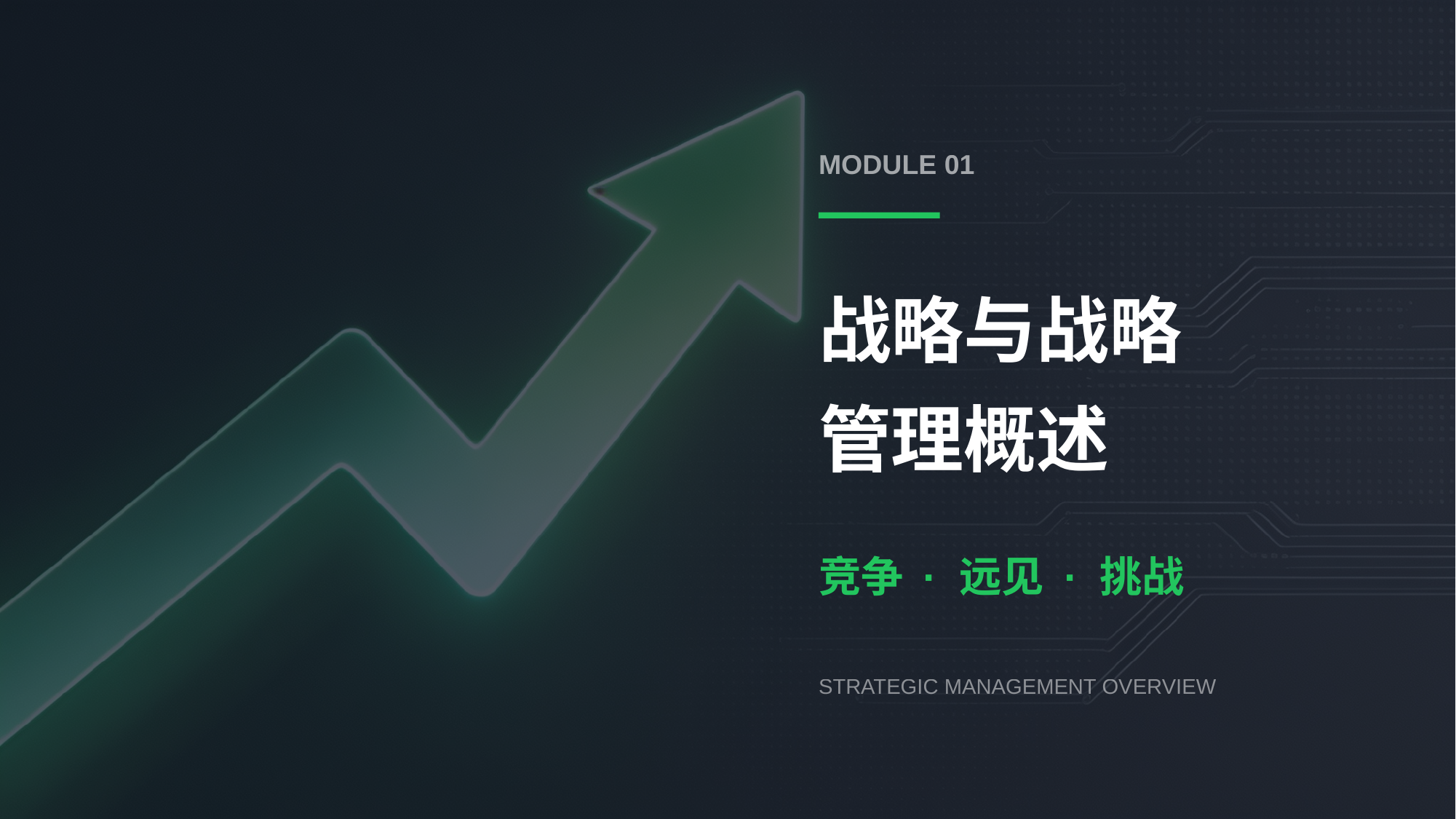

MODULE 01

战略与战略
管理概述
竞争 · 远见 · 挑战
STRATEGIC MANAGEMENT OVERVIEW